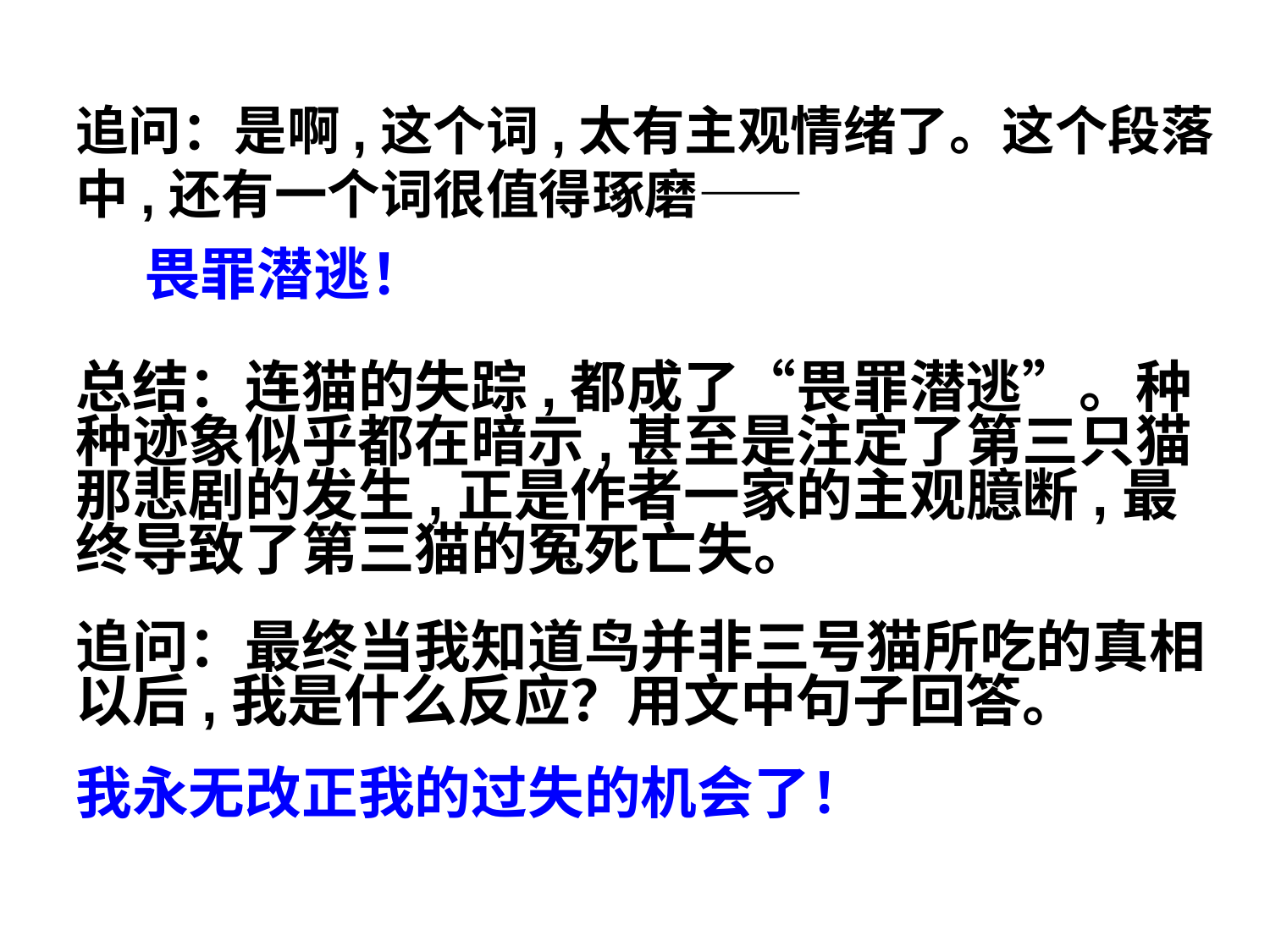

追问：是啊,这个词,太有主观情绪了。这个段落中,还有一个词很值得琢磨——
畏罪潜逃！
总结：连猫的失踪,都成了“畏罪潜逃”。种种迹象似乎都在暗示,甚至是注定了第三只猫那悲剧的发生,正是作者一家的主观臆断,最终导致了第三猫的冤死亡失。
追问：最终当我知道鸟并非三号猫所吃的真相以后,我是什么反应？用文中句子回答。
我永无改正我的过失的机会了！